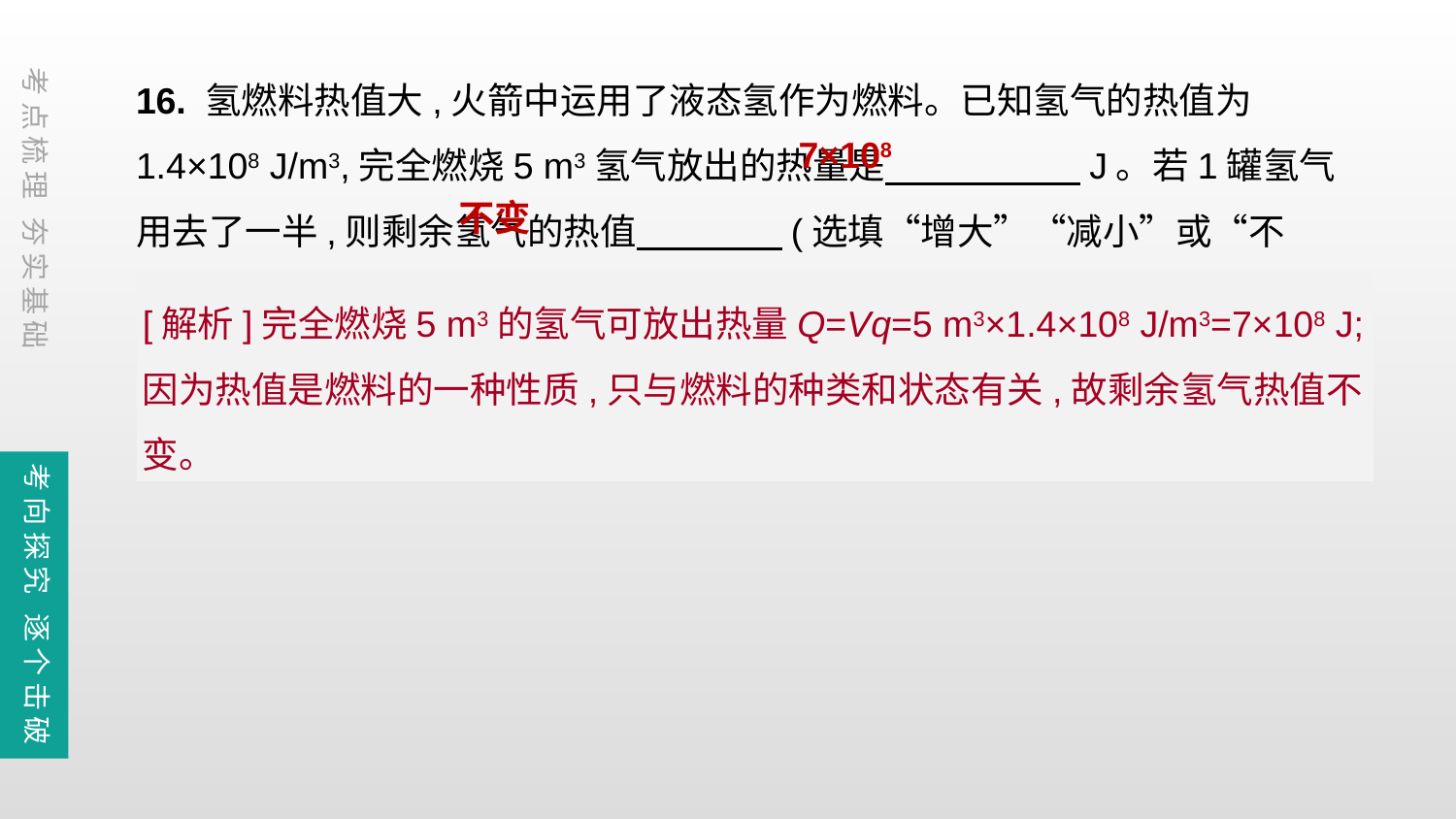

16. 氢燃料热值大,火箭中运用了液态氢作为燃料。已知氢气的热值为1.4×108 J/m3,完全燃烧5 m3氢气放出的热量是　　　      　J。若1罐氢气用去了一半,则剩余氢气的热值　　　　(选填“增大”“减小”或“不变”)。
考点梳理 夯实基础
7×108
不变
[解析]完全燃烧5 m3的氢气可放出热量Q=Vq=5 m3×1.4×108 J/m3=7×108 J;因为热值是燃料的一种性质,只与燃料的种类和状态有关,故剩余氢气热值不变。

考向探究 逐个击破